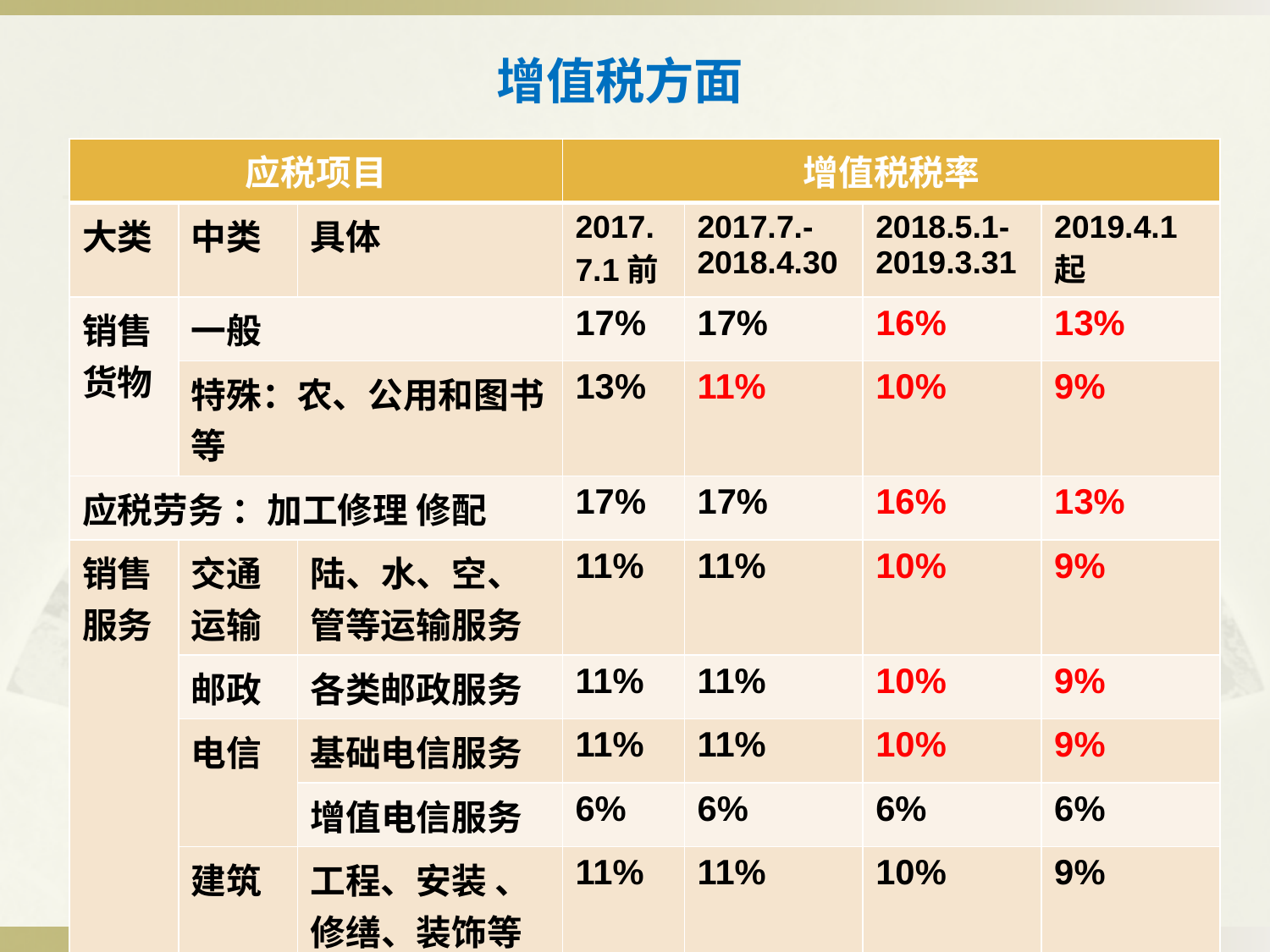

# 增值税方面
| 应税项目 |  |  | 增值税税率 |  |  |  |
| --- | --- | --- | --- | --- | --- | --- |
| 大类 | 中类 | 具体 | 2017.7.1前 | 2017.7.-2018.4.30 | 2018.5.1-2019.3.31 | 2019.4.1起 |
| 销售货物 | 一般 |  | 17% | 17% | 16% | 13% |
|  | 特殊：农、公用和图书等 |  | 13% | 11% | 10% | 9% |
| 应税劳务 ：加工修理 修配 |  |  | 17% | 17% | 16% | 13% |
| 销售服务 | 交通运输 | 陆、水、空、管等运输服务 | 11% | 11% | 10% | 9% |
|  | 邮政 | 各类邮政服务 | 11% | 11% | 10% | 9% |
|  | 电信 | 基础电信服务 | 11% | 11% | 10% | 9% |
|  |  | 增值电信服务 | 6% | 6% | 6% | 6% |
|  | 建筑 | 工程、安装 、修缮、装饰等 | 11% | 11% | 10% | 9% |